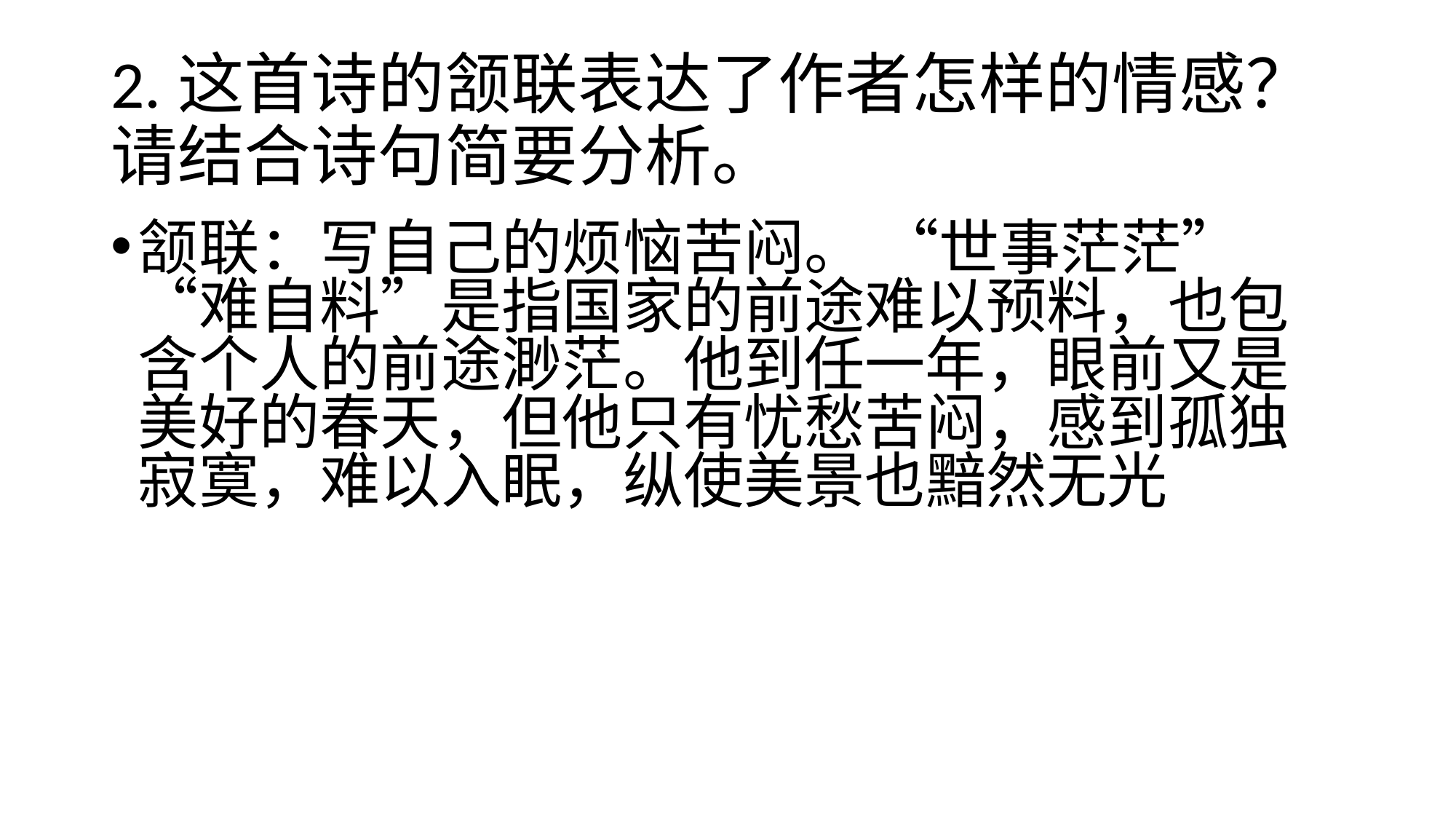

# 2.这首诗的颔联表达了作者怎样的情感？请结合诗句简要分析。
颔联：写自己的烦恼苦闷。 “世事茫茫”“难自料”是指国家的前途难以预料，也包含个人的前途渺茫。他到任一年，眼前又是美好的春天，但他只有忧愁苦闷，感到孤独寂寞，难以入眠，纵使美景也黯然无光